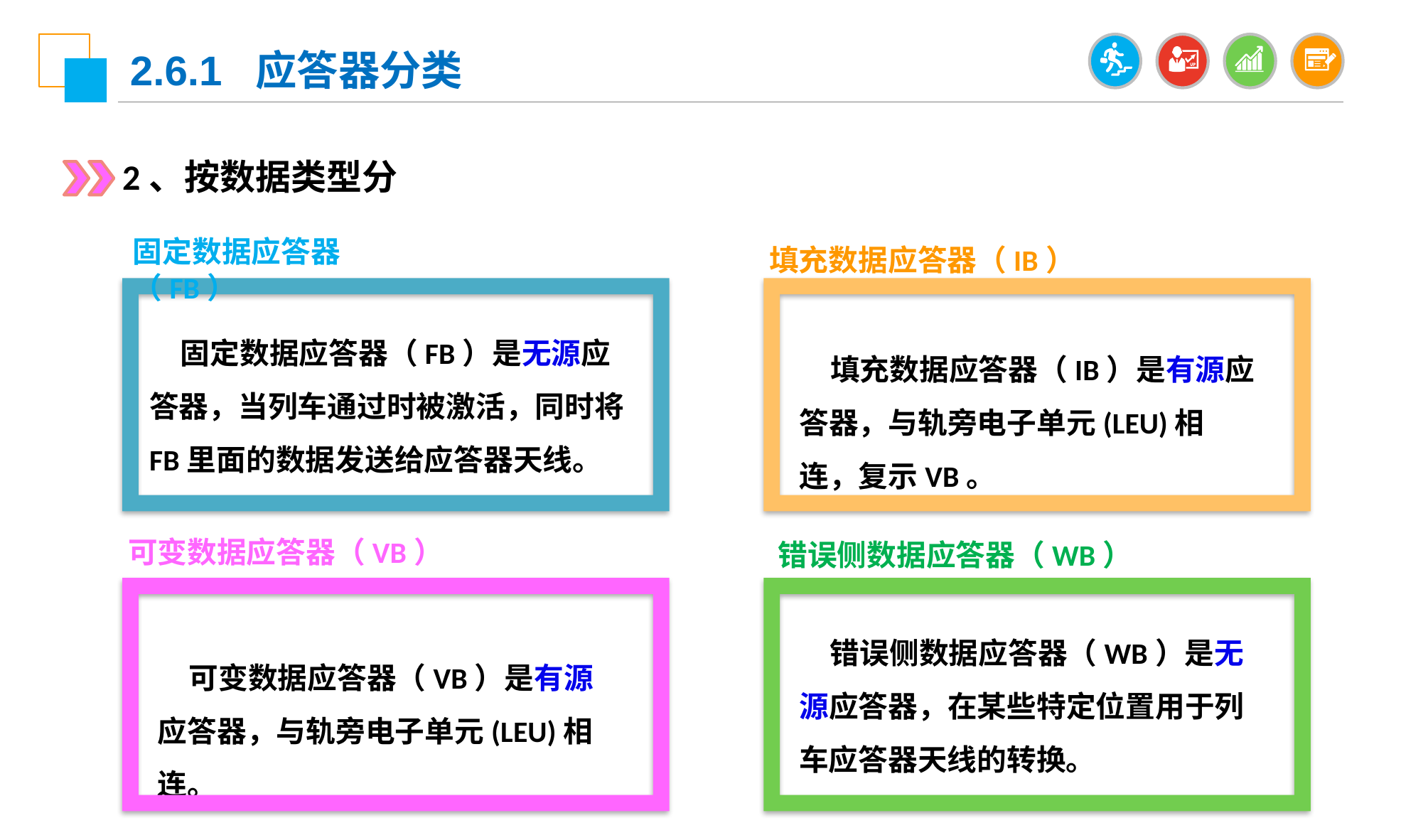

2.6.1  应答器分类
2、按数据类型分

固定数据应答器（FB）
填充数据应答器（IB）

固定数据应答器（FB）是无源应答器，当列车通过时被激活，同时将FB里面的数据发送给应答器天线。
填充数据应答器（IB）是有源应答器，与轨旁电子单元(LEU)相连，复示VB。
可变数据应答器（VB）
错误侧数据应答器（WB）

错误侧数据应答器（WB）是无源应答器，在某些特定位置用于列车应答器天线的转换。
可变数据应答器（VB）是有源应答器，与轨旁电子单元(LEU)相连。